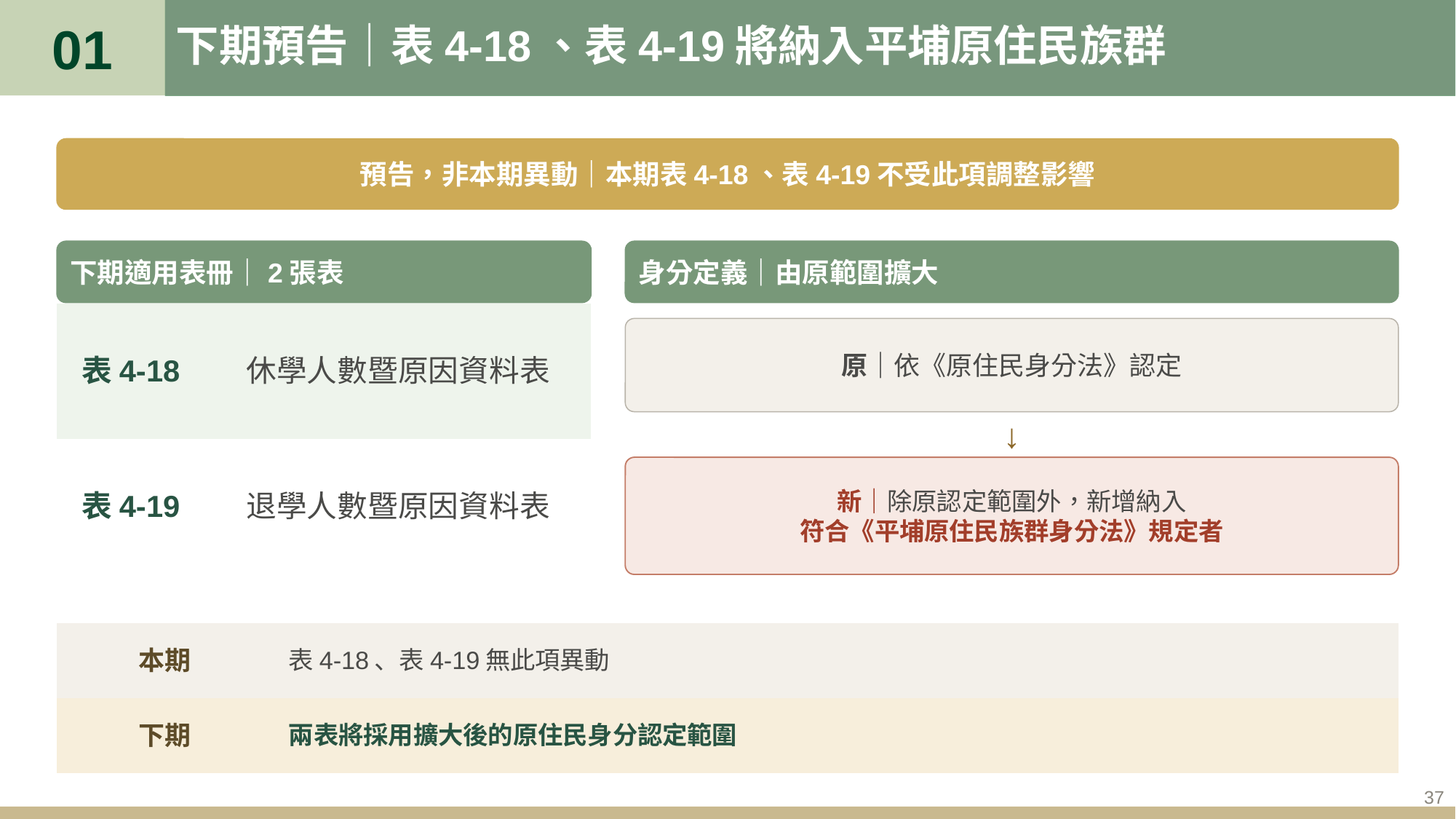

01
# 下期預告｜表4-18、表4-19將納入平埔原住民族群
預告，非本期異動｜本期表4-18、表4-19不受此項調整影響
下期適用表冊｜2張表
身分定義｜由原範圍擴大
| 表4-18 | 休學人數暨原因資料表 |
| --- | --- |
| 表4-19 | 退學人數暨原因資料表 |
原｜依《原住民身分法》認定
↓
新｜除原認定範圍外，新增納入
符合《平埔原住民族群身分法》規定者
| 本期 | 表4-18、表4-19無此項異動 |
| --- | --- |
| 下期 | 兩表將採用擴大後的原住民身分認定範圍 |
37